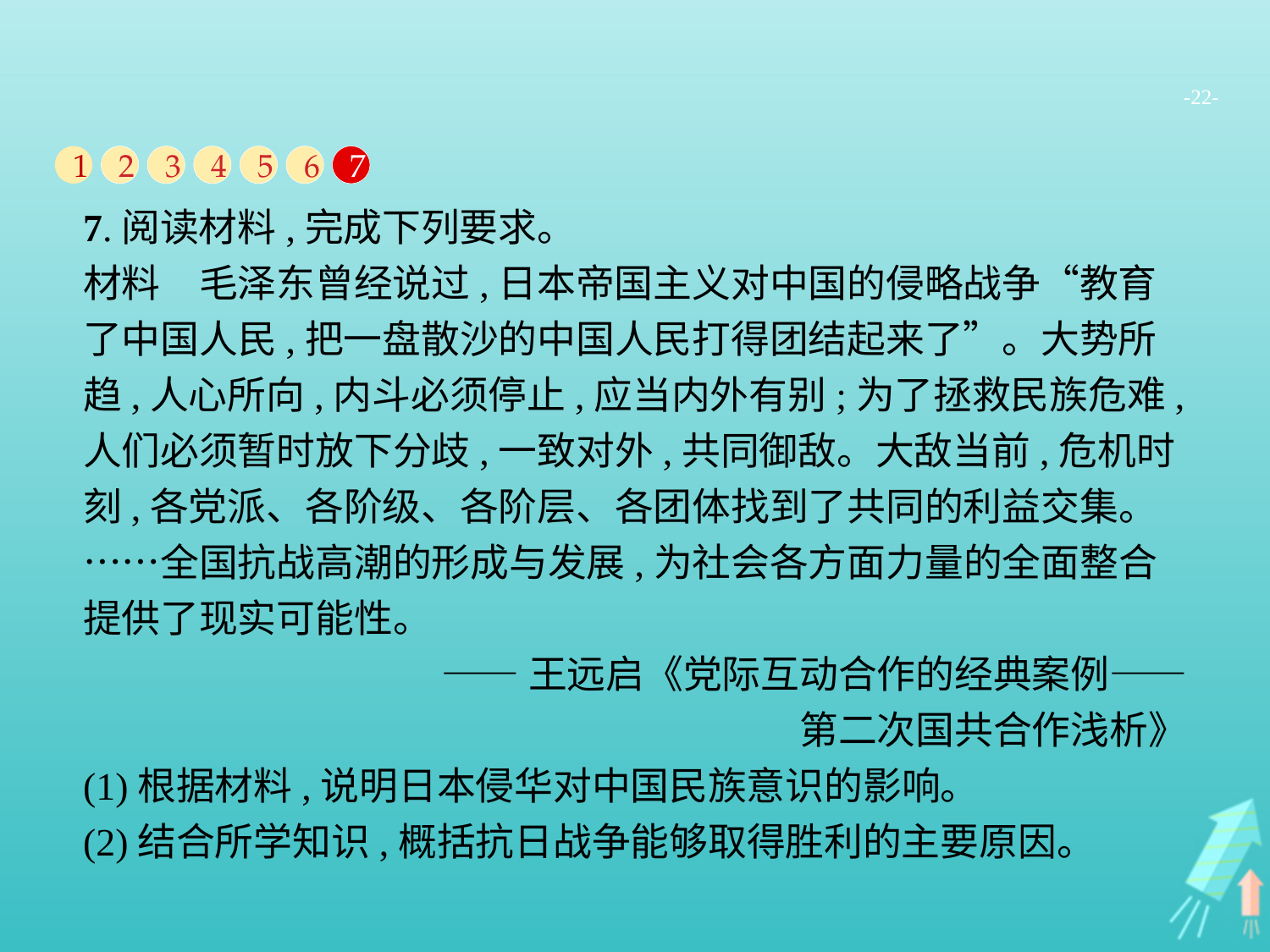

-22-
1
2
3
4
5
6
7
7.阅读材料,完成下列要求。
材料　毛泽东曾经说过,日本帝国主义对中国的侵略战争“教育了中国人民,把一盘散沙的中国人民打得团结起来了”。大势所趋,人心所向,内斗必须停止,应当内外有别;为了拯救民族危难,人们必须暂时放下分歧,一致对外,共同御敌。大敌当前,危机时刻,各党派、各阶级、各阶层、各团体找到了共同的利益交集。……全国抗战高潮的形成与发展,为社会各方面力量的全面整合提供了现实可能性。
——王远启《党际互动合作的经典案例——
第二次国共合作浅析》
(1)根据材料,说明日本侵华对中国民族意识的影响。
(2)结合所学知识,概括抗日战争能够取得胜利的主要原因。